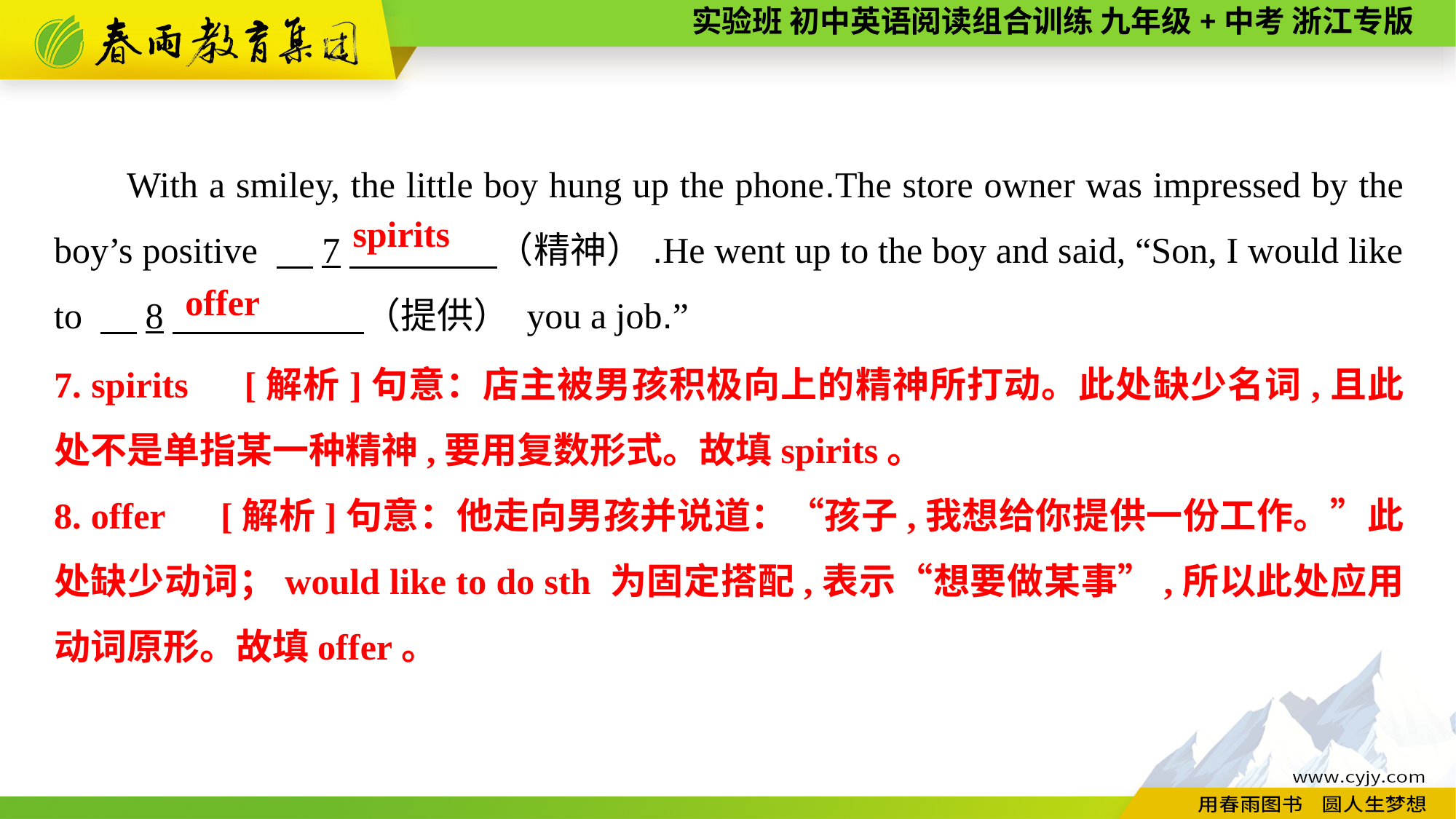

With a smiley, the little boy hung up the phone.The store owner was impressed by the boy’s positive 　7　             （精神）.He went up to the boy and said, “Son, I would like to 　8　                   （提供） you a job.”
 spirits
 offer
7. spirits　[解析]句意：店主被男孩积极向上的精神所打动。此处缺少名词,且此处不是单指某一种精神,要用复数形式。故填spirits。
8. offer　[解析]句意：他走向男孩并说道：“孩子,我想给你提供一份工作。”此处缺少动词；would like to do sth 为固定搭配,表示“想要做某事”,所以此处应用动词原形。故填offer。